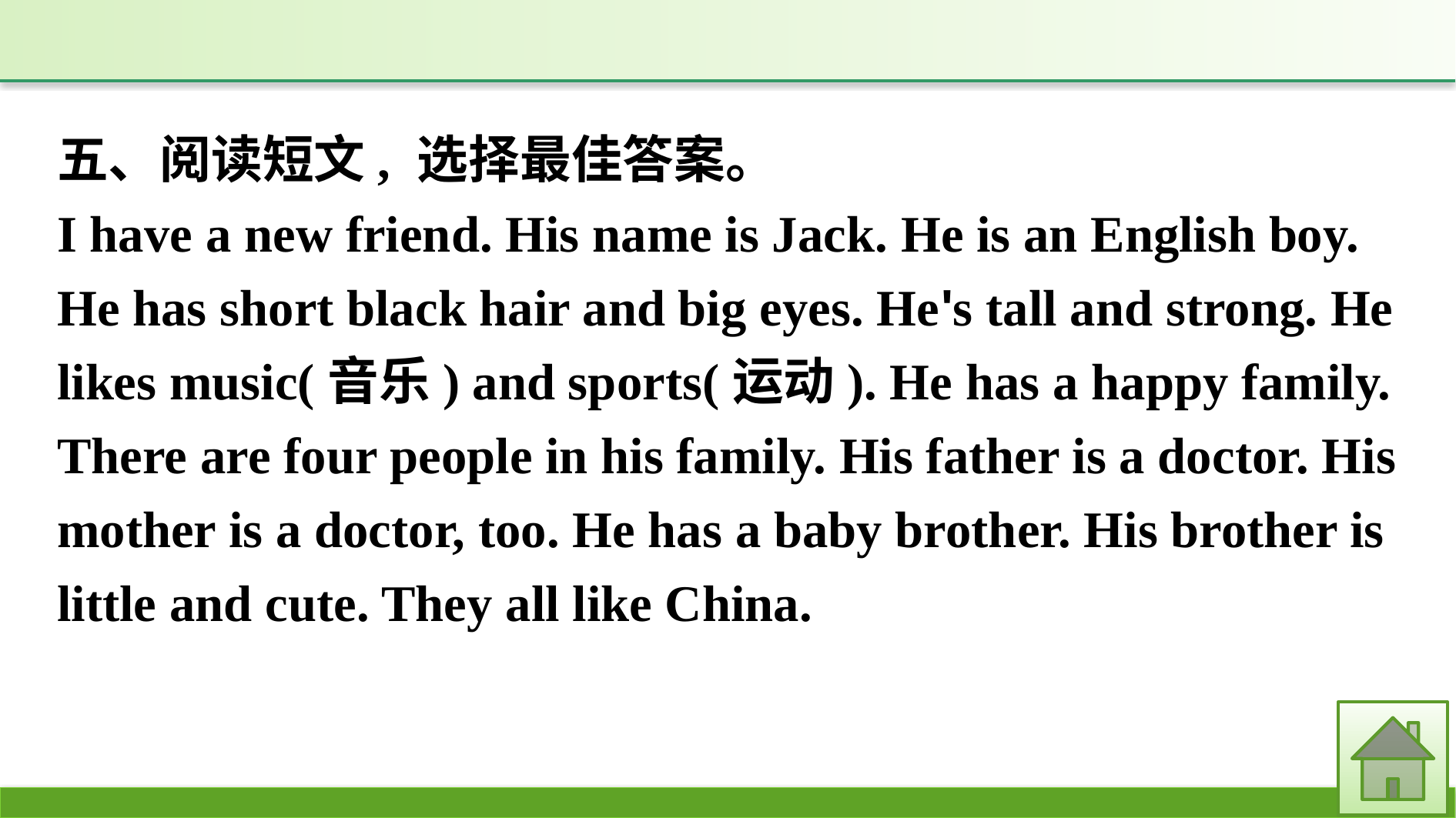

五、阅读短文, 选择最佳答案。
I have a new friend. His name is Jack. He is an English boy. He has short black hair and big eyes. He's tall and strong. He likes music(音乐) and sports(运动). He has a happy family. There are four people in his family. His father is a doctor. His mother is a doctor, too. He has a baby brother. His brother is little and cute. They all like China.